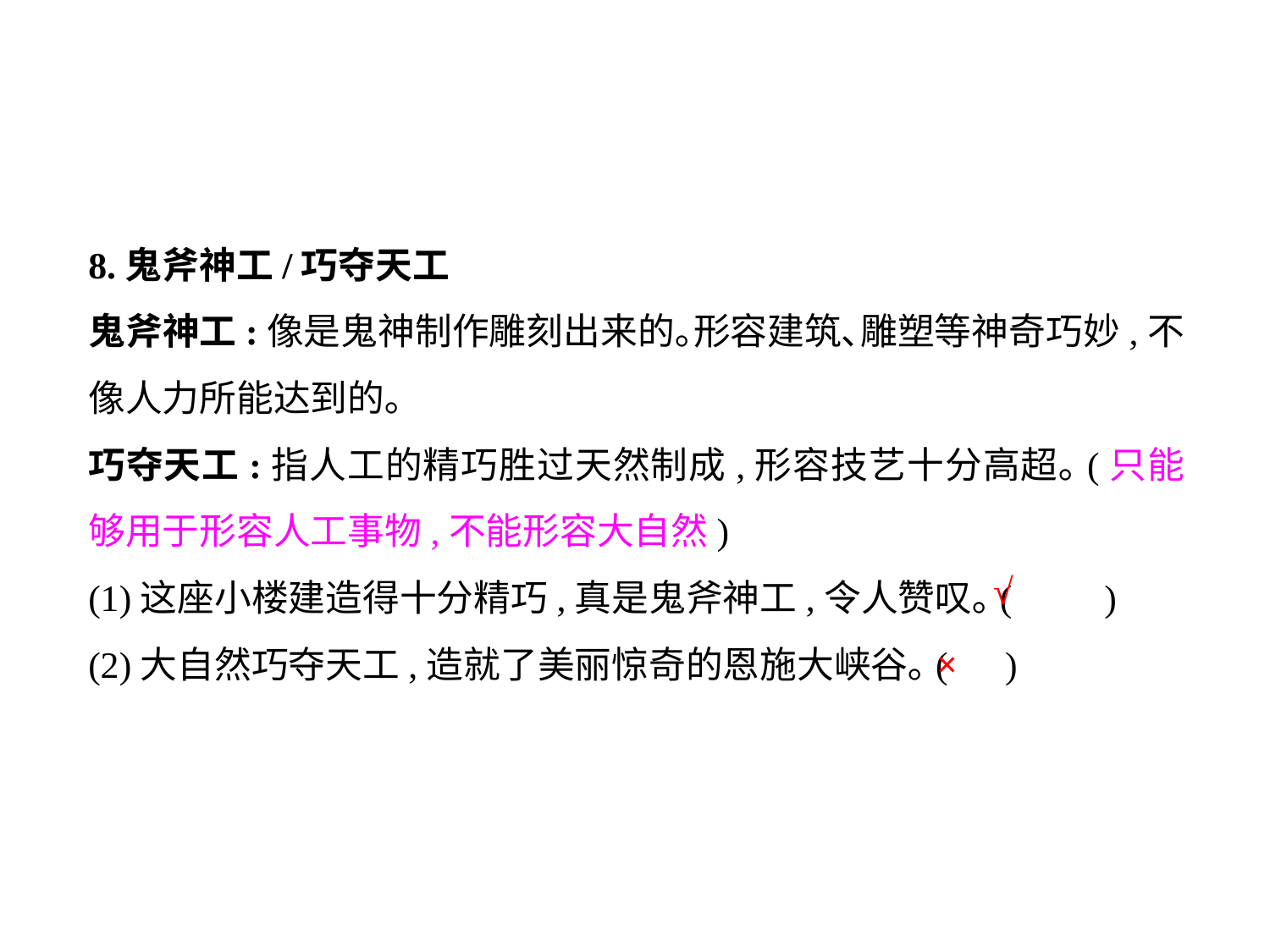

8.鬼斧神工/巧夺天工
鬼斧神工:像是鬼神制作雕刻出来的｡形容建筑､雕塑等神奇巧妙,不像人力所能达到的｡
巧夺天工:指人工的精巧胜过天然制成,形容技艺十分高超｡(只能够用于形容人工事物,不能形容大自然)
(1)这座小楼建造得十分精巧,真是鬼斧神工,令人赞叹｡(	)
(2)大自然巧夺天工,造就了美丽惊奇的恩施大峡谷｡(	   )
√
×